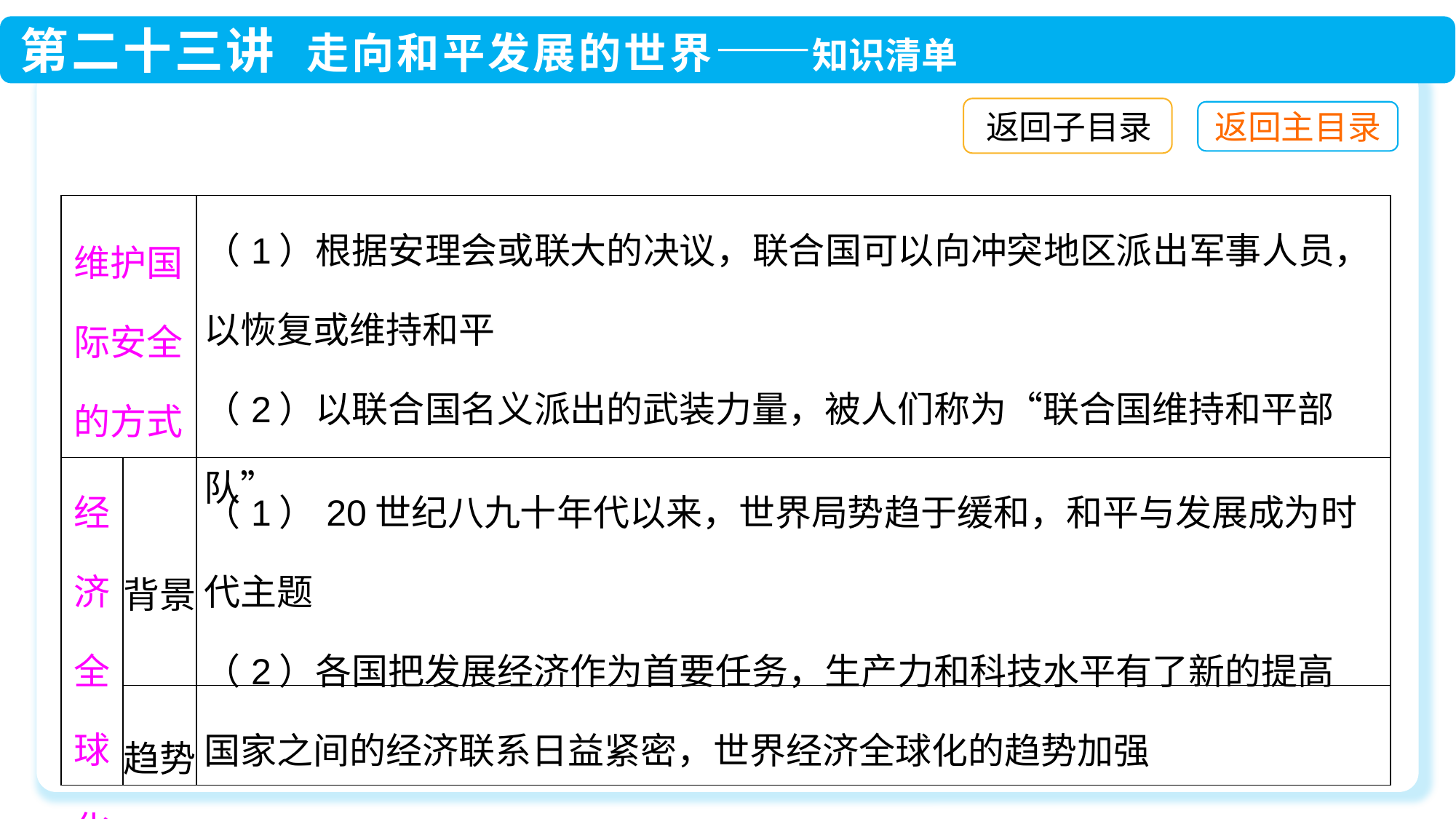

返回子目录
| 维护国际安全的方式 |  | （1）根据安理会或联大的决议，联合国可以向冲突地区派出军事人员，以恢复或维持和平 （2）以联合国名义派出的武装力量，被人们称为“联合国维持和平部队” |
| --- | --- | --- |
| 经济全球化 | 背景 | （1）20世纪八九十年代以来，世界局势趋于缓和，和平与发展成为时代主题 （2）各国把发展经济作为首要任务，生产力和科技水平有了新的提高 |
|  | 趋势 | 国家之间的经济联系日益紧密，世界经济全球化的趋势加强 |